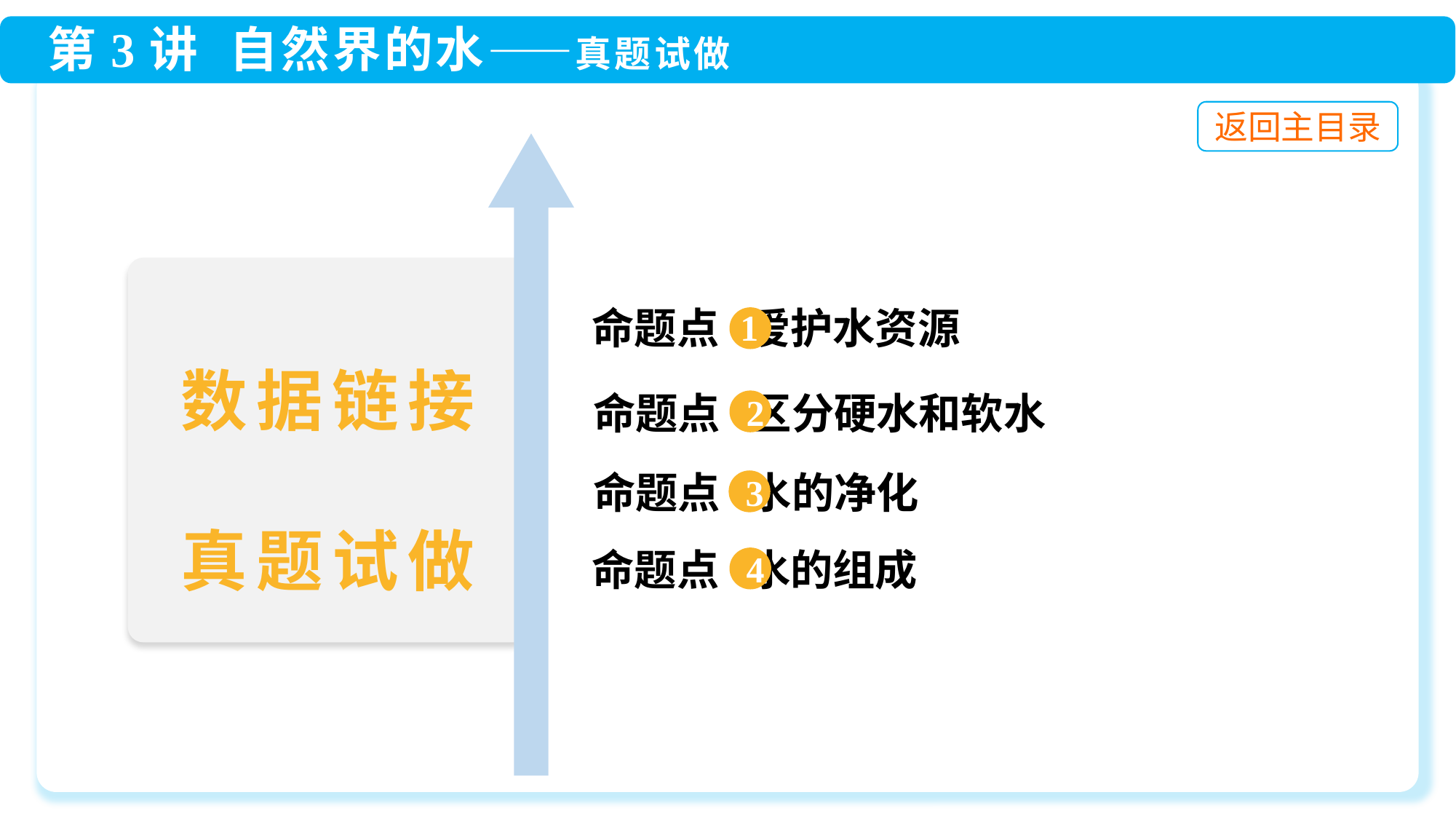

1
命题点   爱护水资源
命题点   水的净化

数据链接
真题试做
命题点   区分硬水和软水
2
3
命题点   水的组成
4